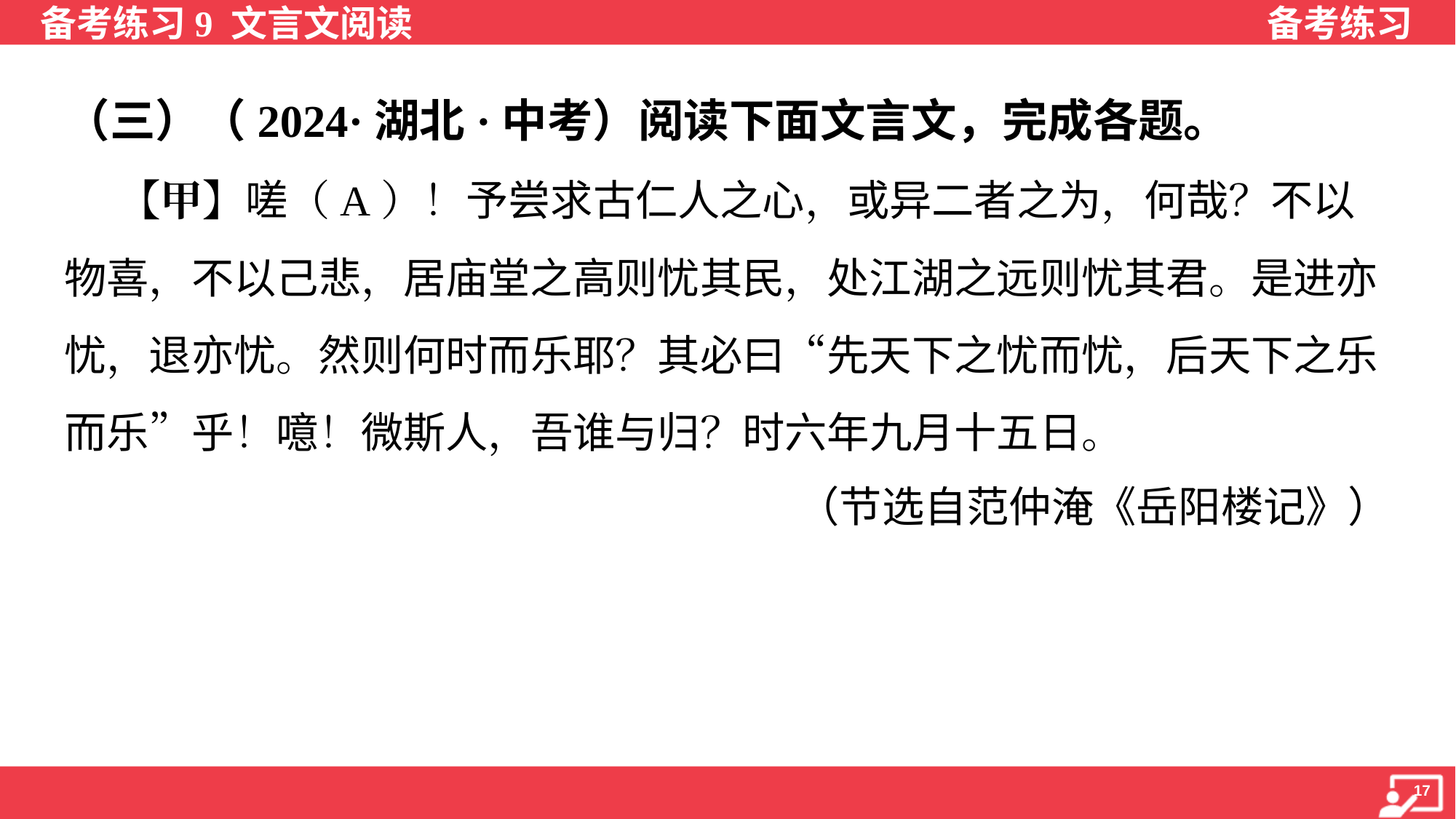

（三）（2024·湖北·中考）阅读下面文言文，完成各题。
    【甲】嗟（A）！予尝求古仁人之心，或异二者之为，何哉？不以
物喜，不以己悲，居庙堂之高则忧其民，处江湖之远则忧其君。是进亦
忧，退亦忧。然则何时而乐耶？其必曰“先天下之忧而忧，后天下之乐
而乐”乎！噫！微斯人，吾谁与归？时六年九月十五日。
（节选自范仲淹《岳阳楼记》）